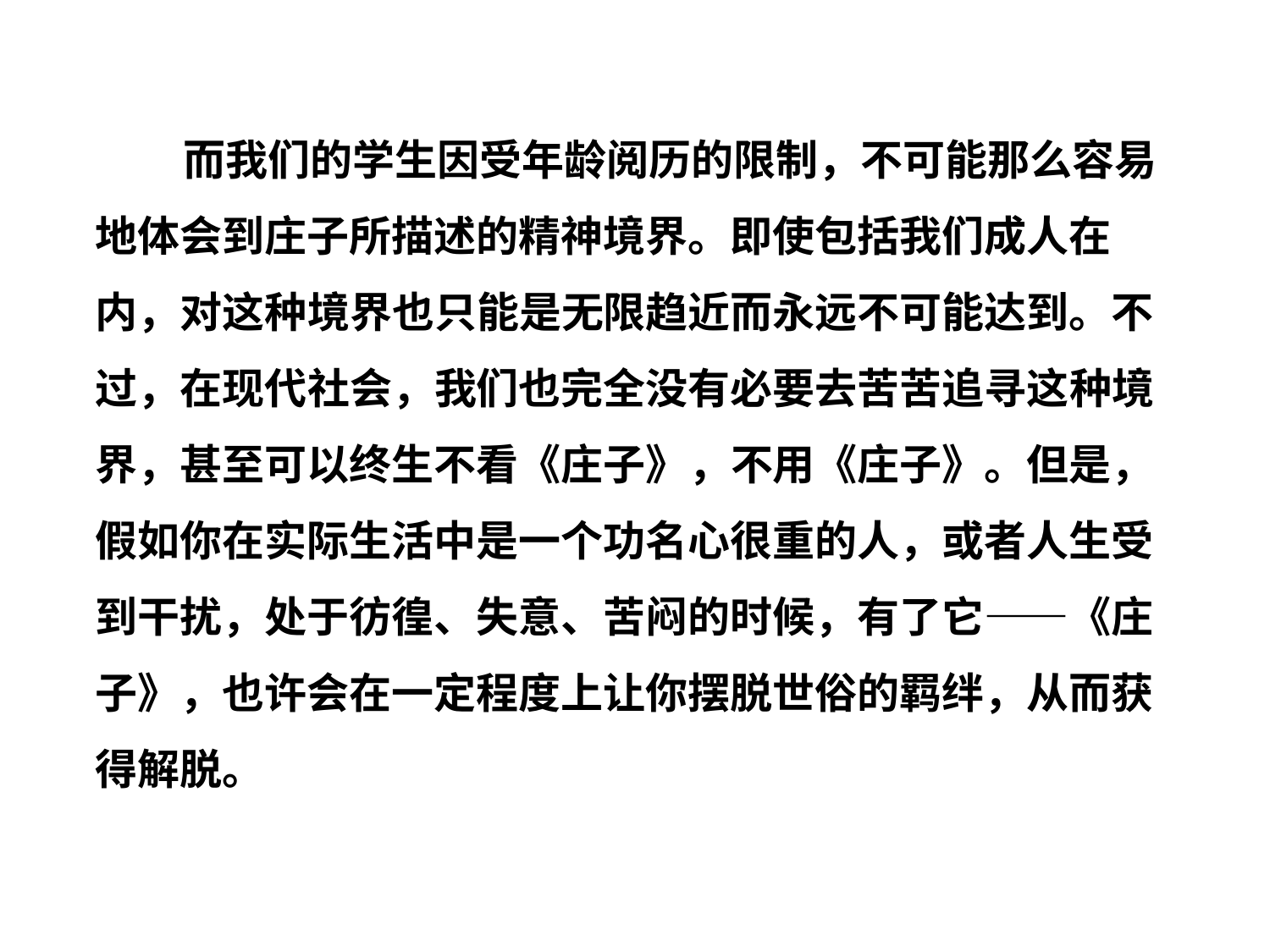

而我们的学生因受年龄阅历的限制，不可能那么容易地体会到庄子所描述的精神境界。即使包括我们成人在内，对这种境界也只能是无限趋近而永远不可能达到。不过，在现代社会，我们也完全没有必要去苦苦追寻这种境界，甚至可以终生不看《庄子》，不用《庄子》。但是，假如你在实际生活中是一个功名心很重的人，或者人生受到干扰，处于彷徨、失意、苦闷的时候，有了它——《庄子》，也许会在一定程度上让你摆脱世俗的羁绊，从而获得解脱。